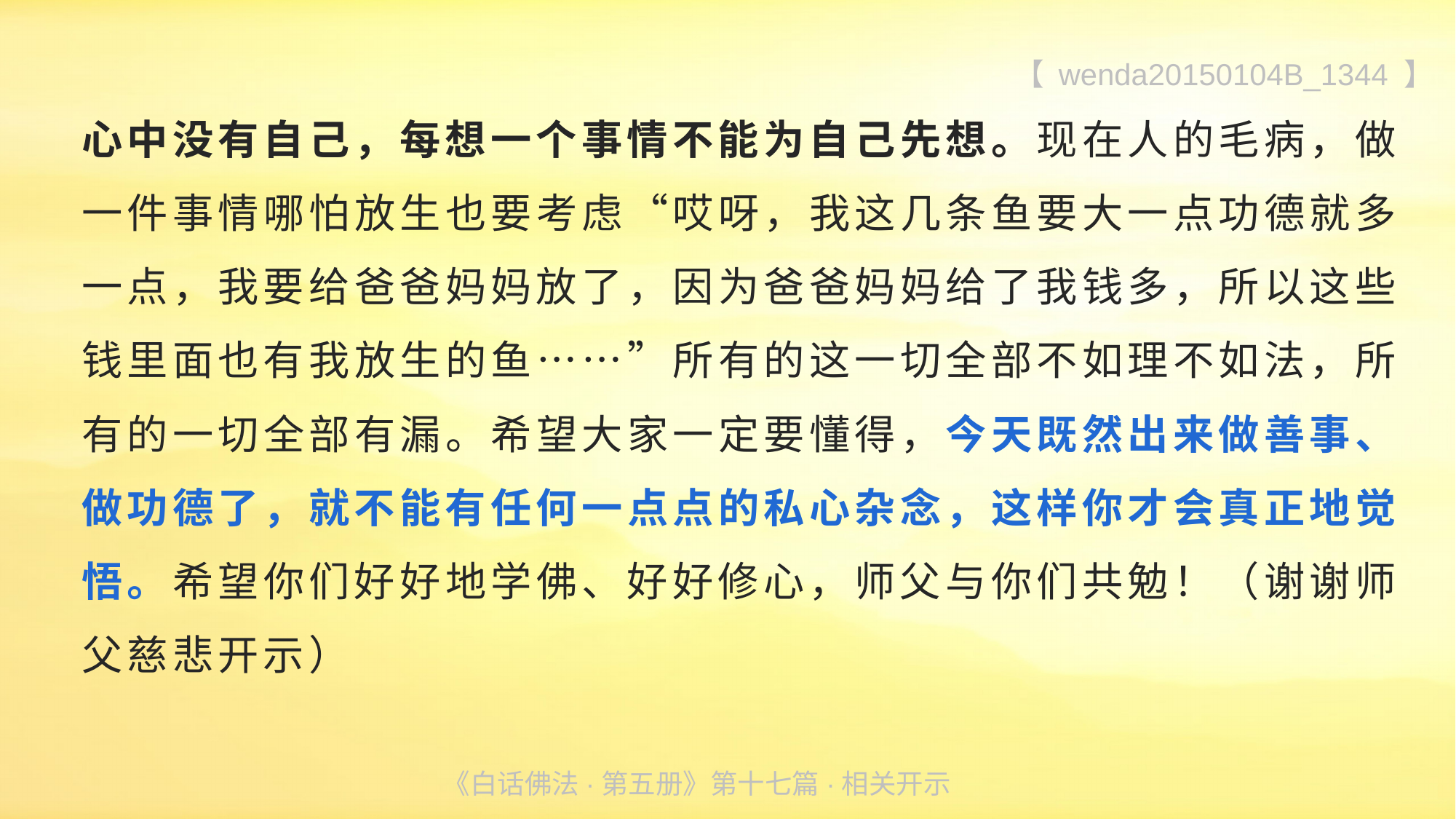

【 wenda20150104B_1344 】
心中没有自己，每想一个事情不能为自己先想。现在人的毛病，做一件事情哪怕放生也要考虑“哎呀，我这几条鱼要大一点功德就多一点，我要给爸爸妈妈放了，因为爸爸妈妈给了我钱多，所以这些钱里面也有我放生的鱼……”所有的这一切全部不如理不如法，所有的一切全部有漏。希望大家一定要懂得，今天既然出来做善事、做功德了，就不能有任何一点点的私心杂念，这样你才会真正地觉悟。希望你们好好地学佛、好好修心，师父与你们共勉！（谢谢师父慈悲开示）

《白话佛法·第五册》第十七篇·相关开示